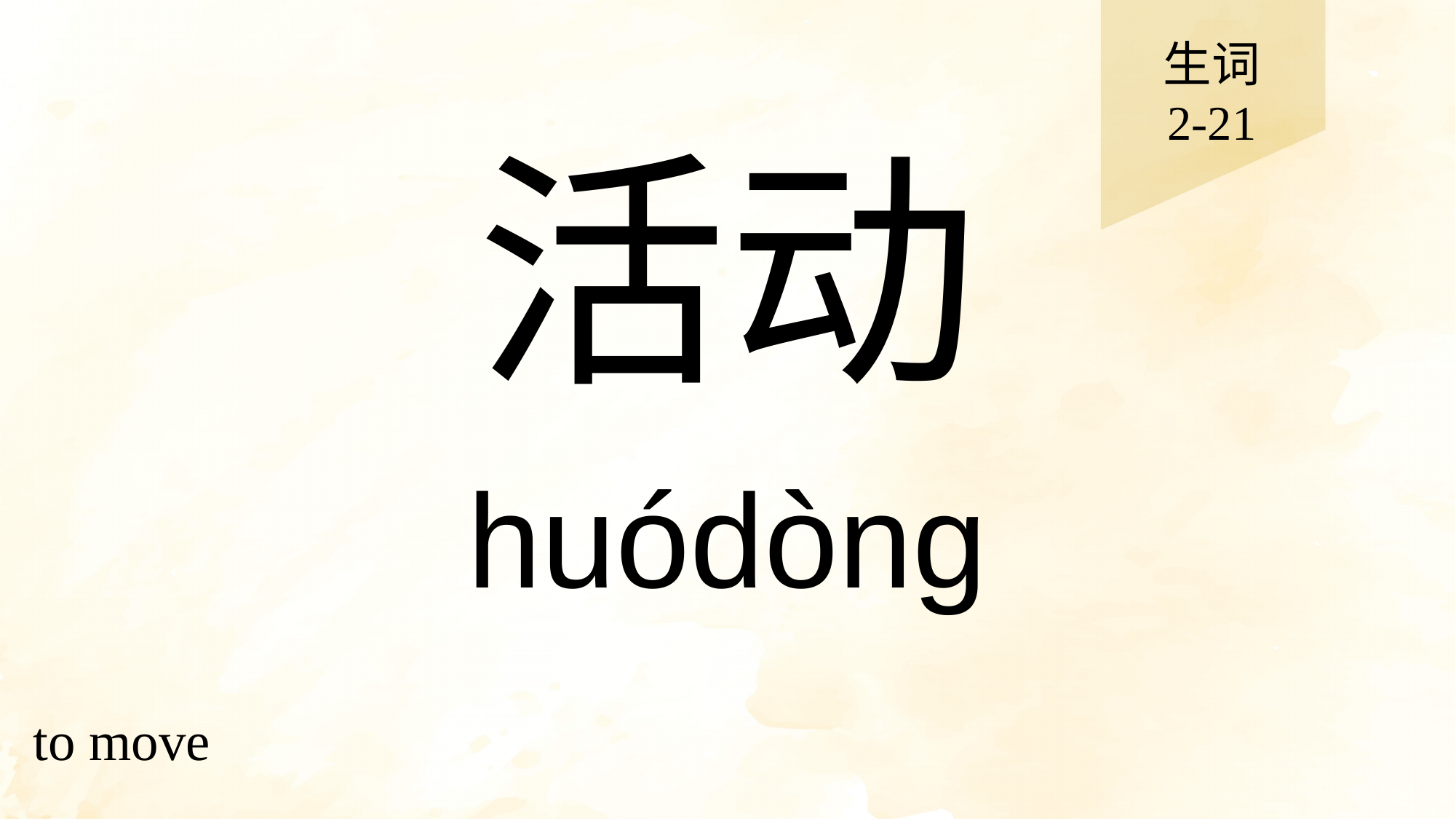

生词
2-21
# 活动
huódòng
to move